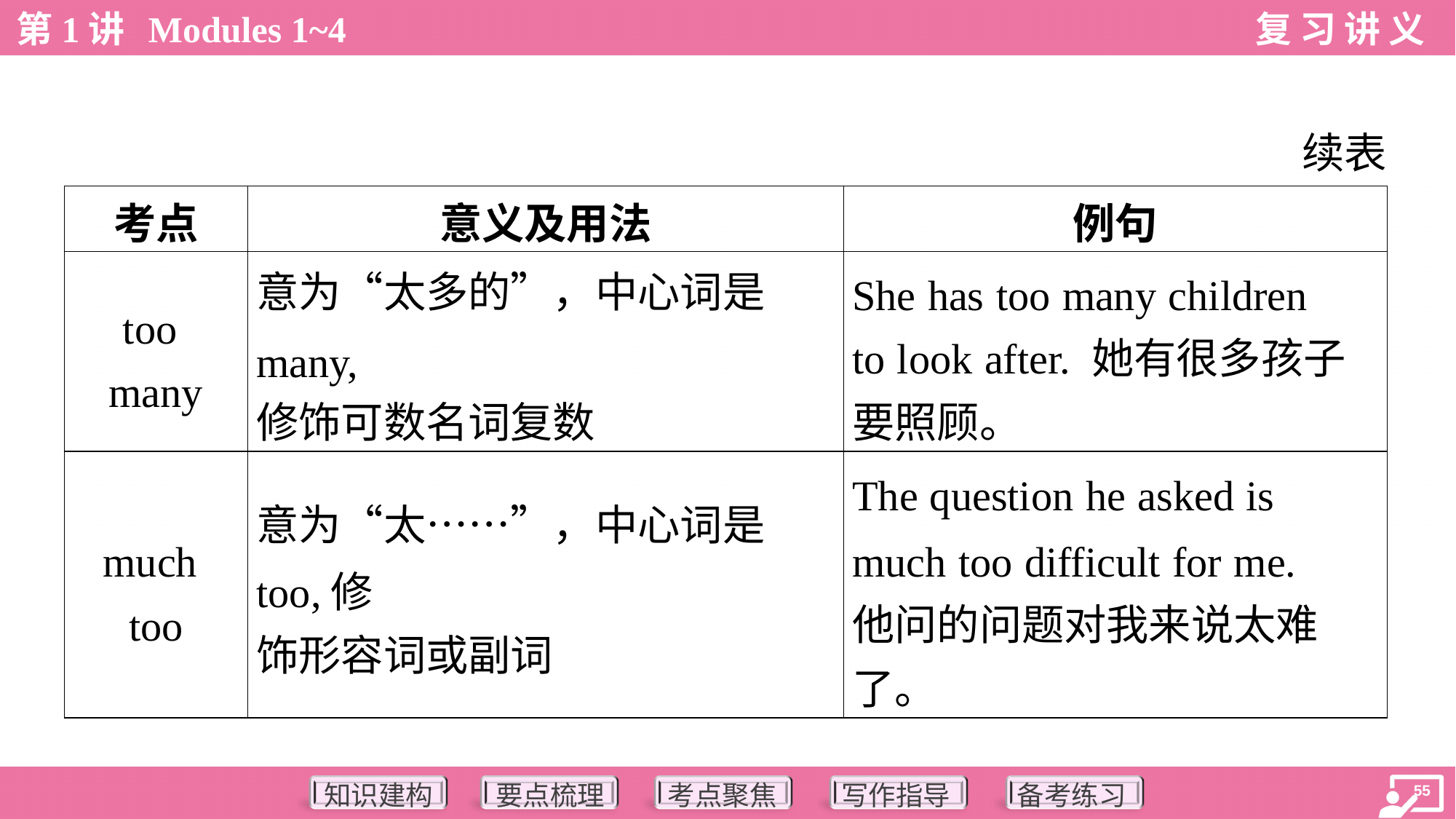

续表
| 考点 | 意义及用法 | 例句 |
| --- | --- | --- |
| too many | 意为“太多的”，中心词是many, 修饰可数名词复数 | She has too many children to look after. 她有很多孩子 要照顾。 |
| much too | 意为“太……”，中心词是too,修 饰形容词或副词 | The question he asked is much too difficult for me. 他问的问题对我来说太难 了。 |